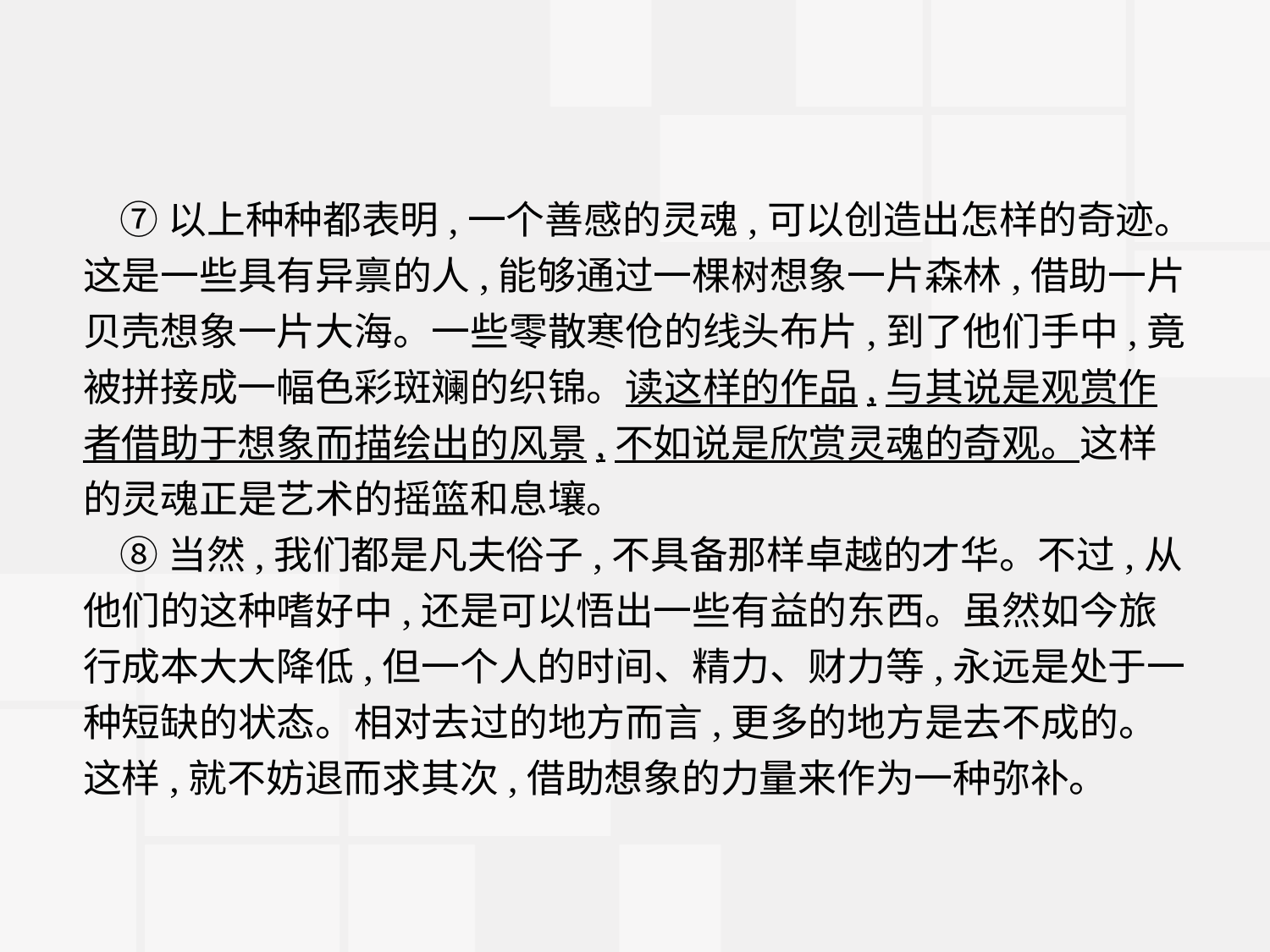

⑦以上种种都表明,一个善感的灵魂,可以创造出怎样的奇迹。这是一些具有异禀的人,能够通过一棵树想象一片森林,借助一片贝壳想象一片大海。一些零散寒伧的线头布片,到了他们手中,竟被拼接成一幅色彩斑斓的织锦。读这样的作品,与其说是观赏作者借助于想象而描绘出的风景,不如说是欣赏灵魂的奇观。这样的灵魂正是艺术的摇篮和息壤。
⑧当然,我们都是凡夫俗子,不具备那样卓越的才华。不过,从他们的这种嗜好中,还是可以悟出一些有益的东西。虽然如今旅行成本大大降低,但一个人的时间、精力、财力等,永远是处于一种短缺的状态。相对去过的地方而言,更多的地方是去不成的。这样,就不妨退而求其次,借助想象的力量来作为一种弥补。